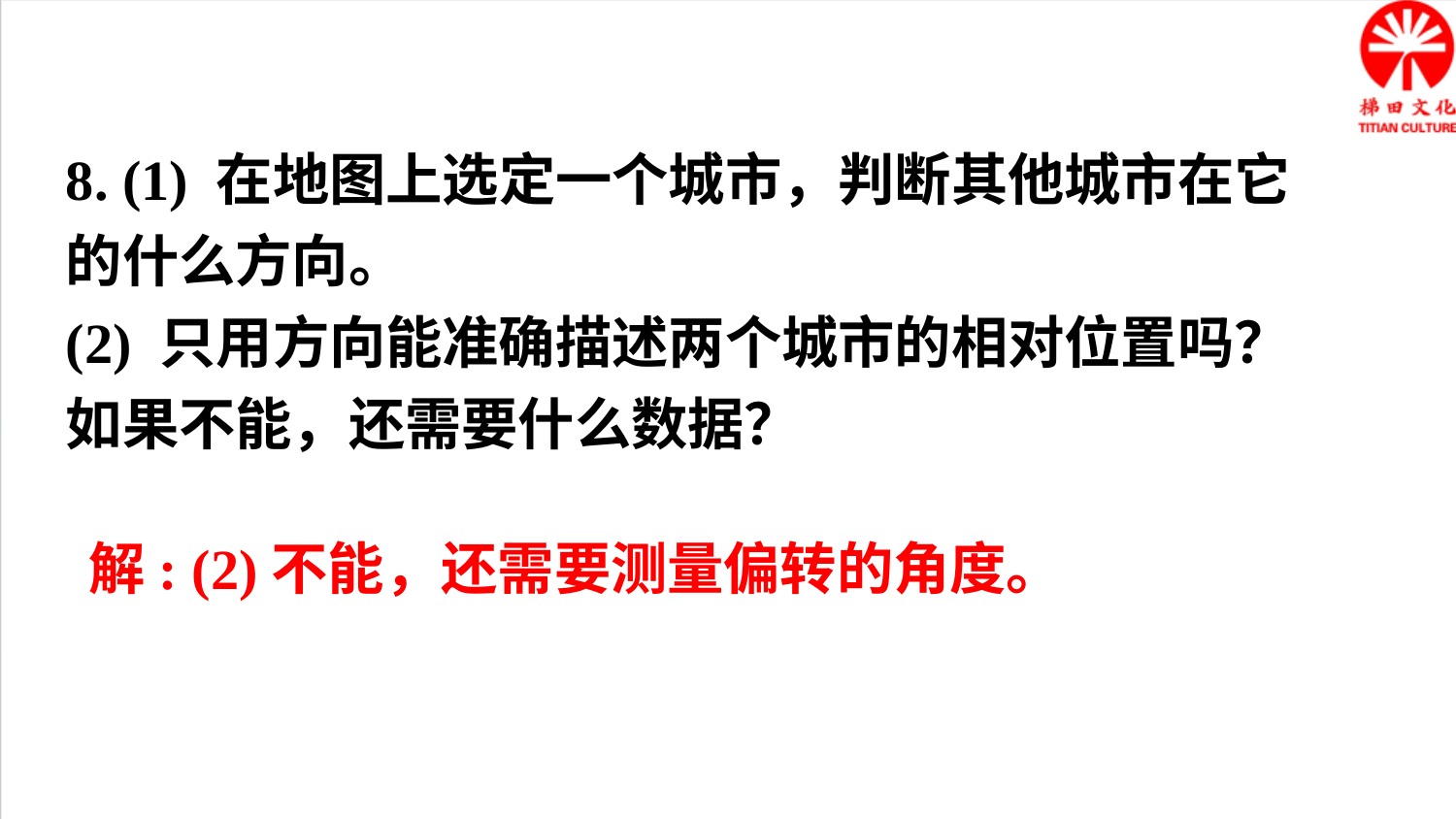

8. (1) 在地图上选定一个城市，判断其他城市在它的什么方向。
(2) 只用方向能准确描述两个城市的相对位置吗？如果不能，还需要什么数据？
解: (2)不能，还需要测量偏转的角度。